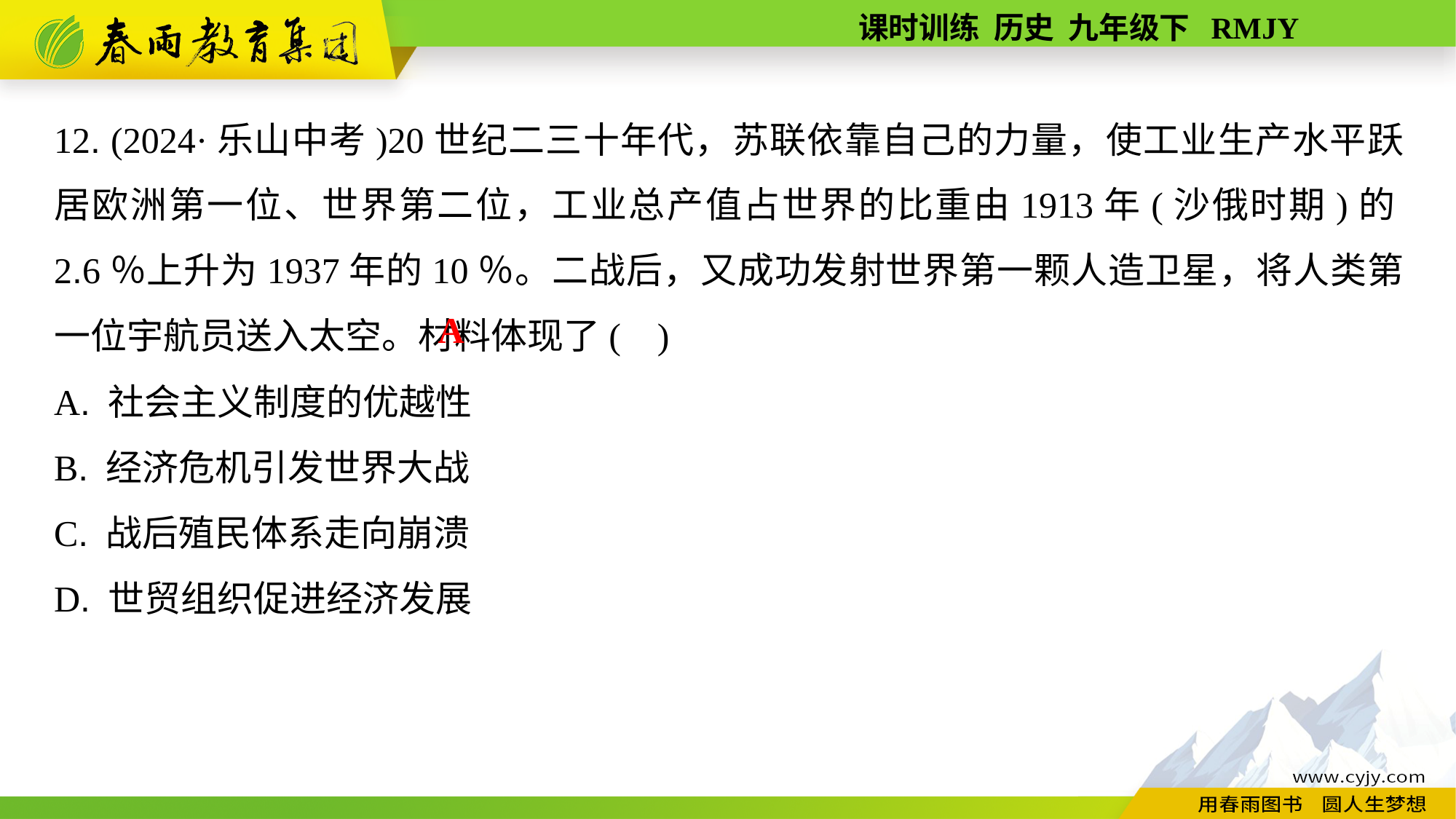

12. (2024·乐山中考)20世纪二三十年代，苏联依靠自己的力量，使工业生产水平跃居欧洲第一位、世界第二位，工业总产值占世界的比重由1913年(沙俄时期)的2.6％上升为1937年的10％。二战后，又成功发射世界第一颗人造卫星，将人类第一位宇航员送入太空。材料体现了(    )
A. 社会主义制度的优越性
B. 经济危机引发世界大战
C. 战后殖民体系走向崩溃
D. 世贸组织促进经济发展
A